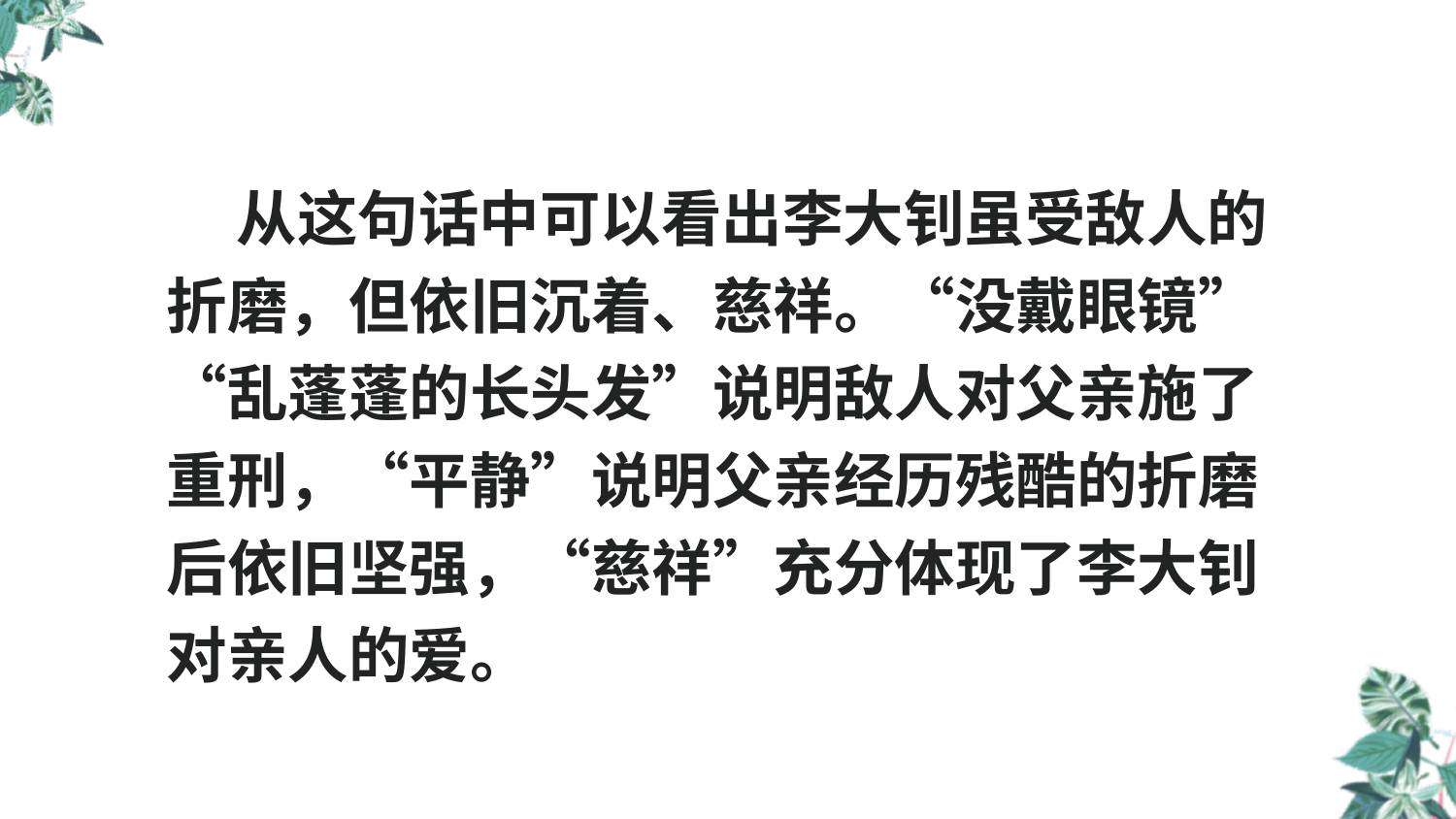

从这句话中可以看出李大钊虽受敌人的折磨，但依旧沉着、慈祥。“没戴眼镜”“乱蓬蓬的长头发”说明敌人对父亲施了重刑，“平静”说明父亲经历残酷的折磨后依旧坚强，“慈祥”充分体现了李大钊对亲人的爱。